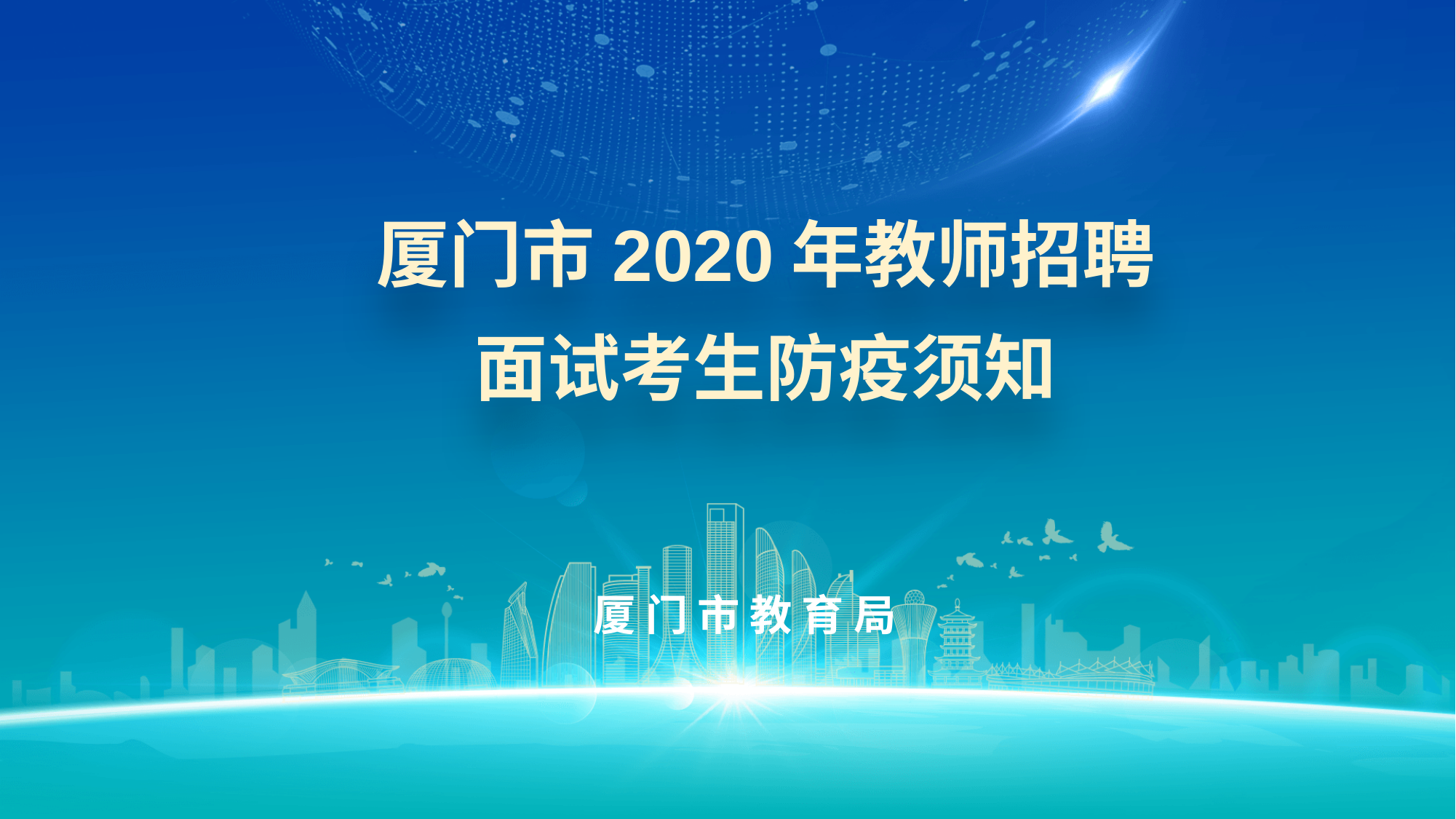

厦门市2020年教师招聘
面试考生防疫须知
厦 门 市 教 育 局